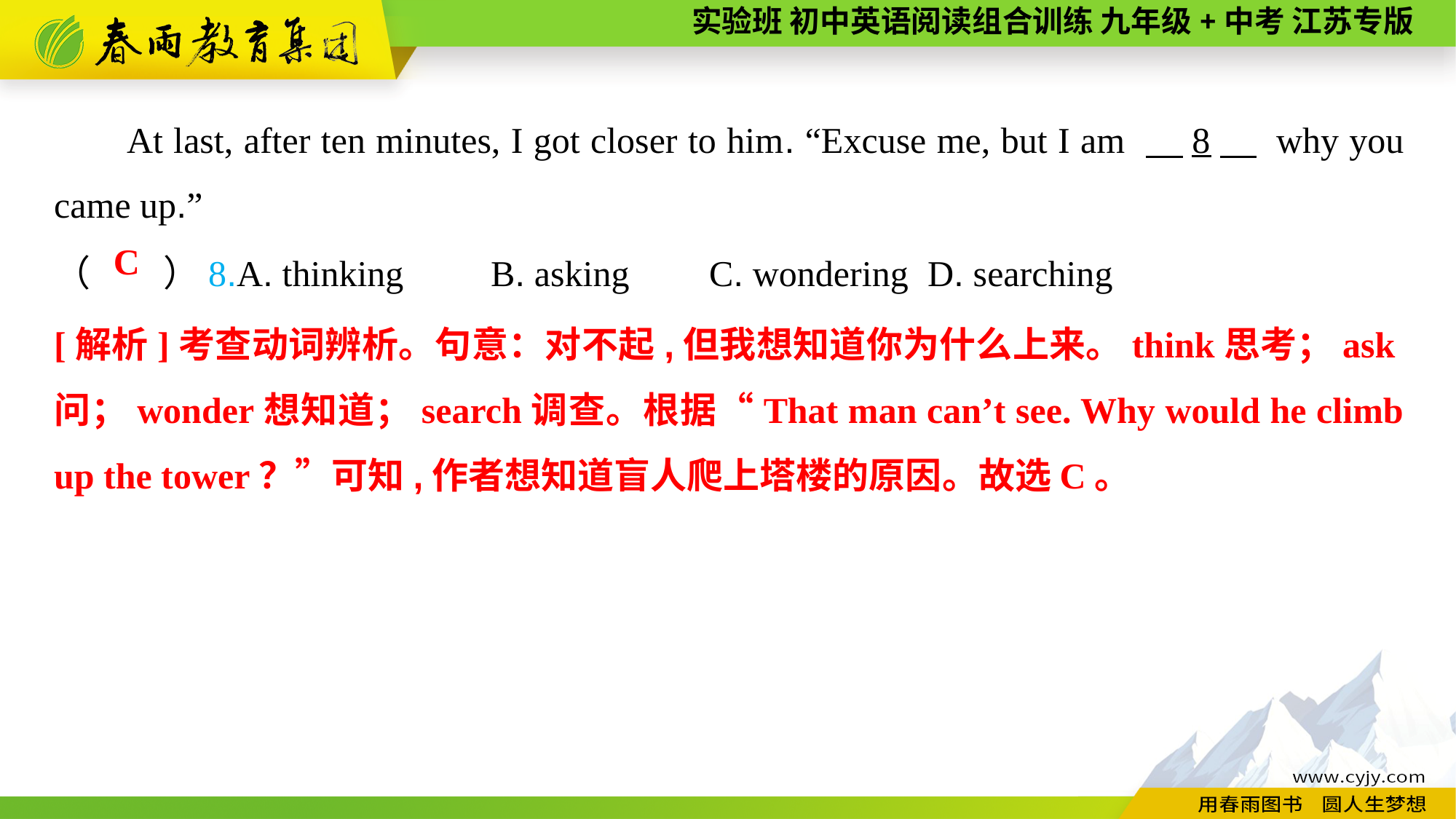

At last, after ten minutes, I got closer to him. “Excuse me, but I am 　8　 why you came up.”
（　　）8.A. thinking	B. asking	C. wondering	D. searching
C
[解析]考查动词辨析。句意：对不起,但我想知道你为什么上来。think思考；ask问；wonder想知道；search调查。根据“That man can’t see. Why would he climb up the tower？”可知,作者想知道盲人爬上塔楼的原因。故选C。